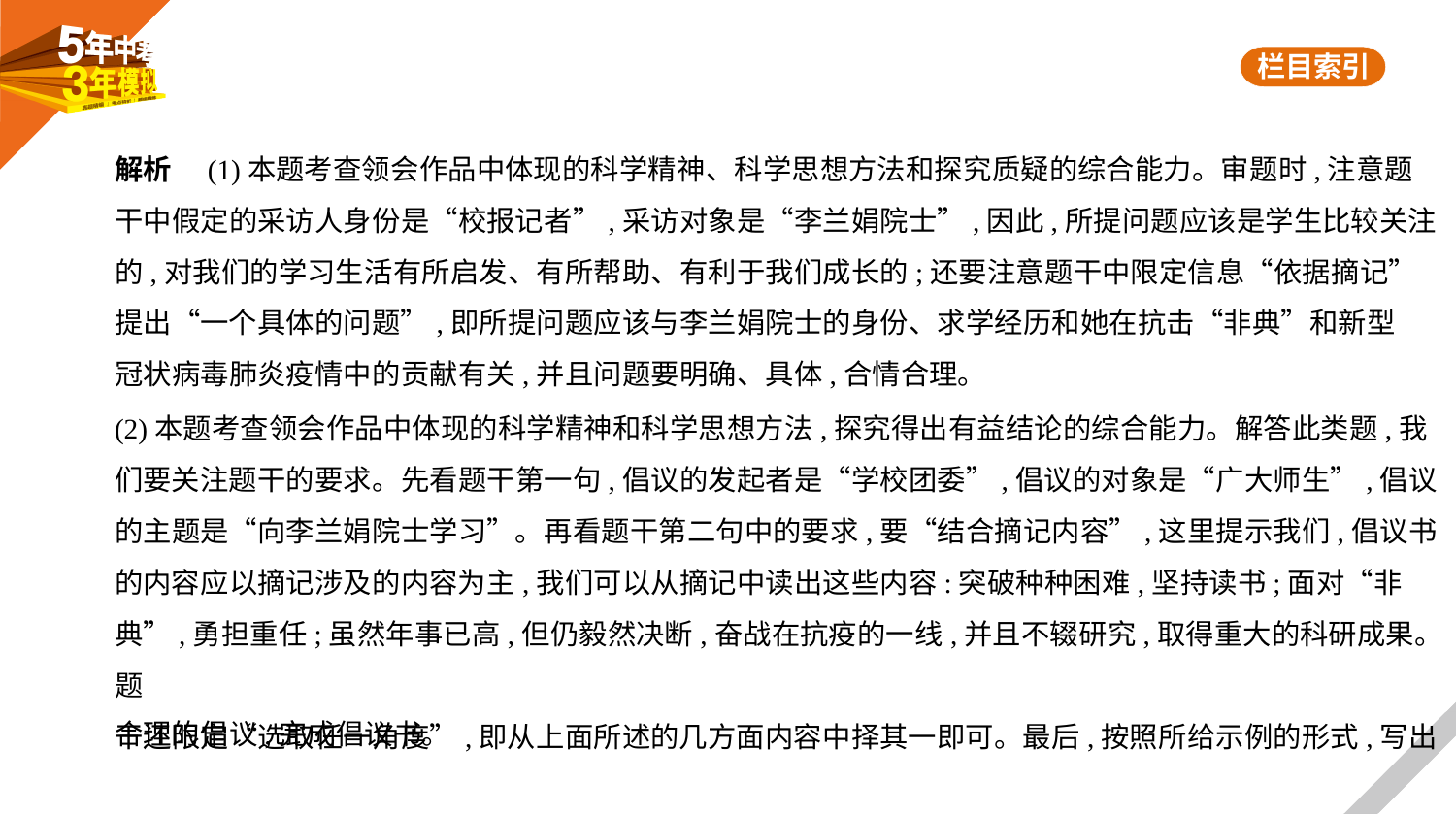

解析　(1)本题考查领会作品中体现的科学精神、科学思想方法和探究质疑的综合能力。审题时,注意题
干中假定的采访人身份是“校报记者”,采访对象是“李兰娟院士”,因此,所提问题应该是学生比较关注
的,对我们的学习生活有所启发、有所帮助、有利于我们成长的;还要注意题干中限定信息“依据摘记”
提出“一个具体的问题”,即所提问题应该与李兰娟院士的身份、求学经历和她在抗击“非典”和新型
冠状病毒肺炎疫情中的贡献有关,并且问题要明确、具体,合情合理。
(2)本题考查领会作品中体现的科学精神和科学思想方法,探究得出有益结论的综合能力。解答此类题,我
们要关注题干的要求。先看题干第一句,倡议的发起者是“学校团委”,倡议的对象是“广大师生”,倡议
的主题是“向李兰娟院士学习”。再看题干第二句中的要求,要“结合摘记内容”,这里提示我们,倡议书
的内容应以摘记涉及的内容为主,我们可以从摘记中读出这些内容:突破种种困难,坚持读书;面对“非
典”,勇担重任;虽然年事已高,但仍毅然决断,奋战在抗疫的一线,并且不辍研究,取得重大的科研成果。题
干还限定“选取任一角度”,即从上面所述的几方面内容中择其一即可。最后,按照所给示例的形式,写出
合理的倡议,完成倡议书。